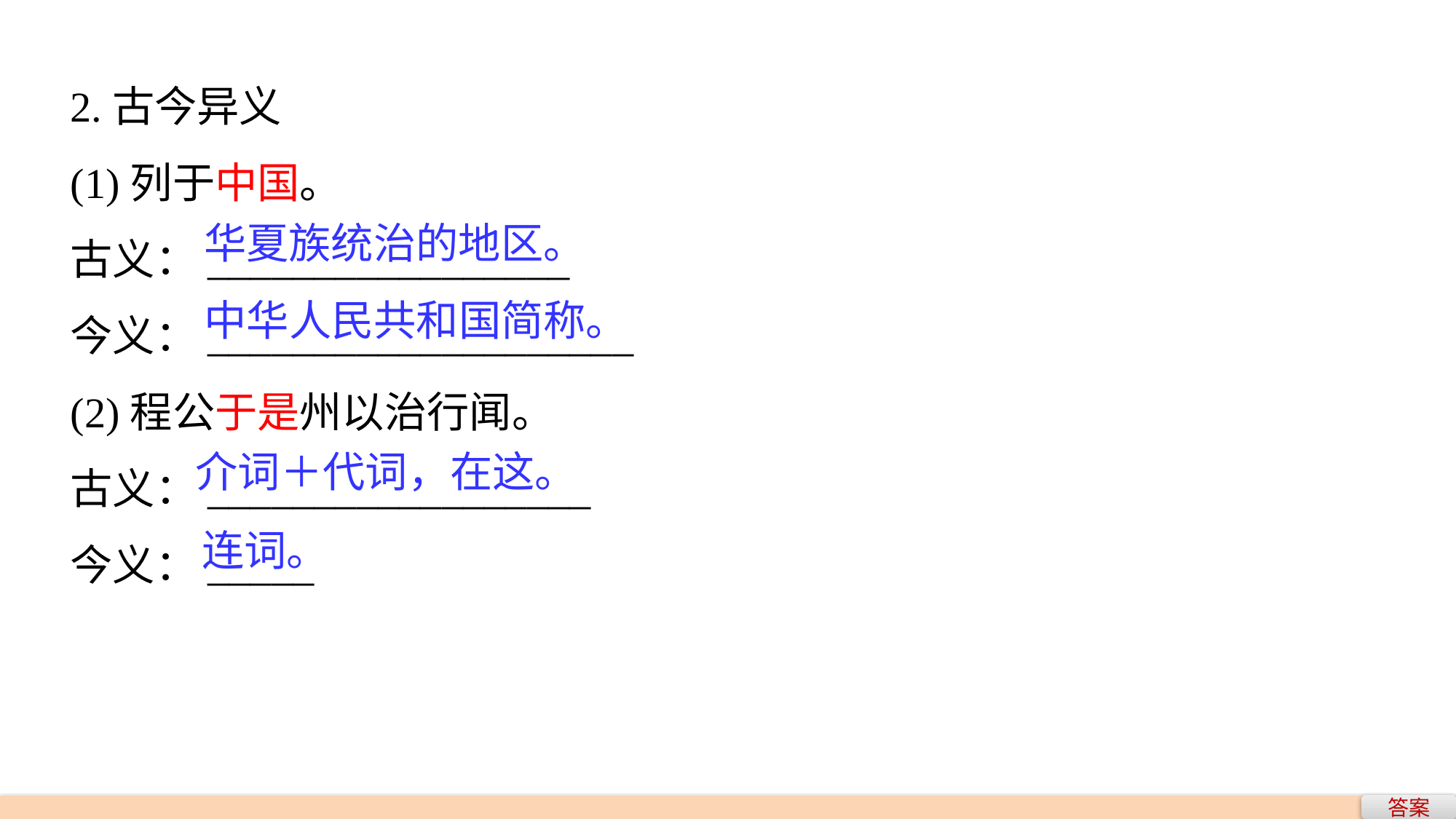

2.古今异义
(1)列于中国。
古义：_________________
今义：____________________
(2)程公于是州以治行闻。
古义：__________________
今义：_____
华夏族统治的地区。
中华人民共和国简称。
介词＋代词，在这。
连词。
答案